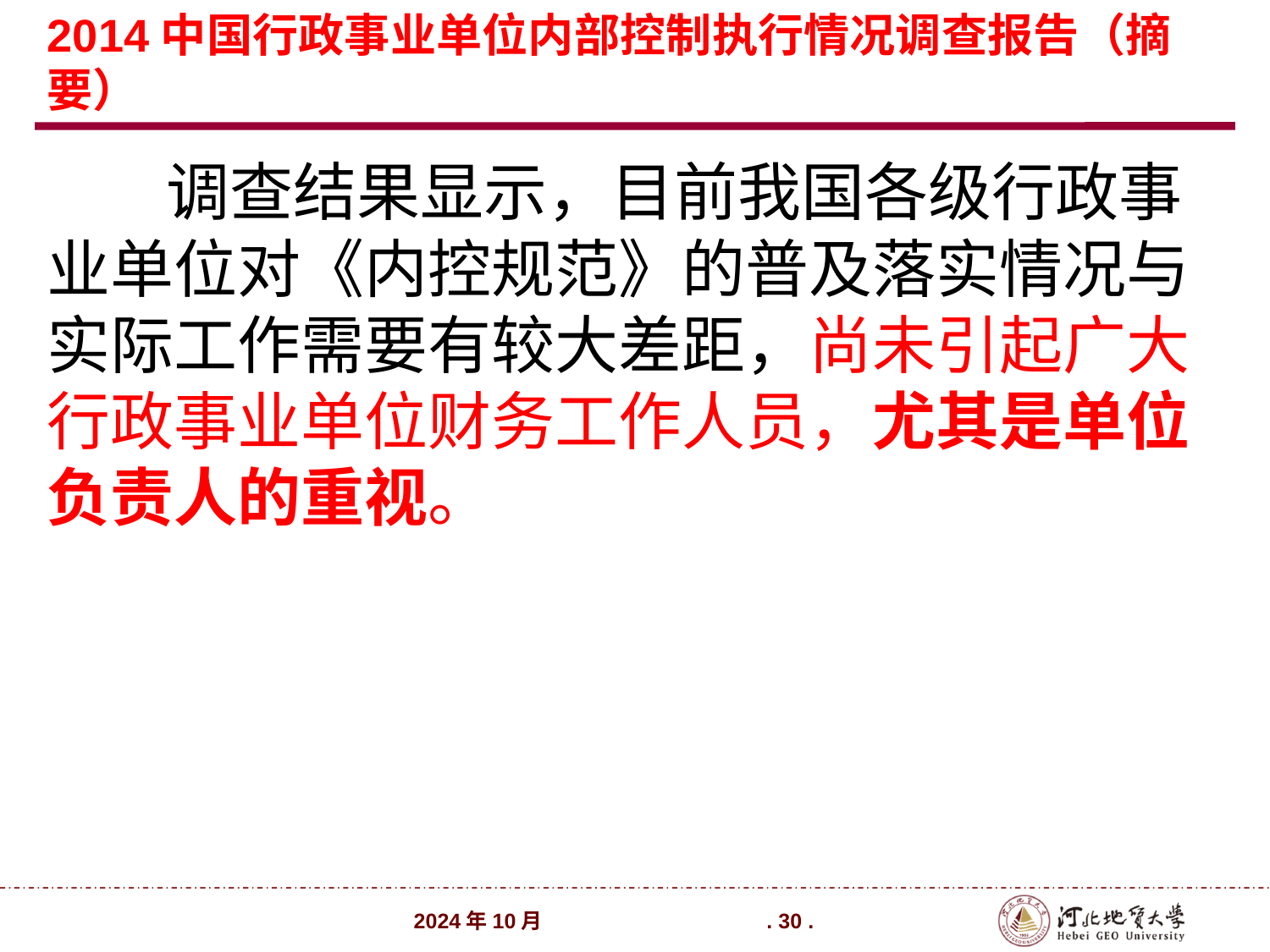

# 2014中国行政事业单位内部控制执行情况调查报告（摘要）
  调查结果显示，目前我国各级行政事业单位对《内控规范》的普及落实情况与实际工作需要有较大差距，尚未引起广大行政事业单位财务工作人员，尤其是单位负责人的重视。

2024年10月                                             . 30 .